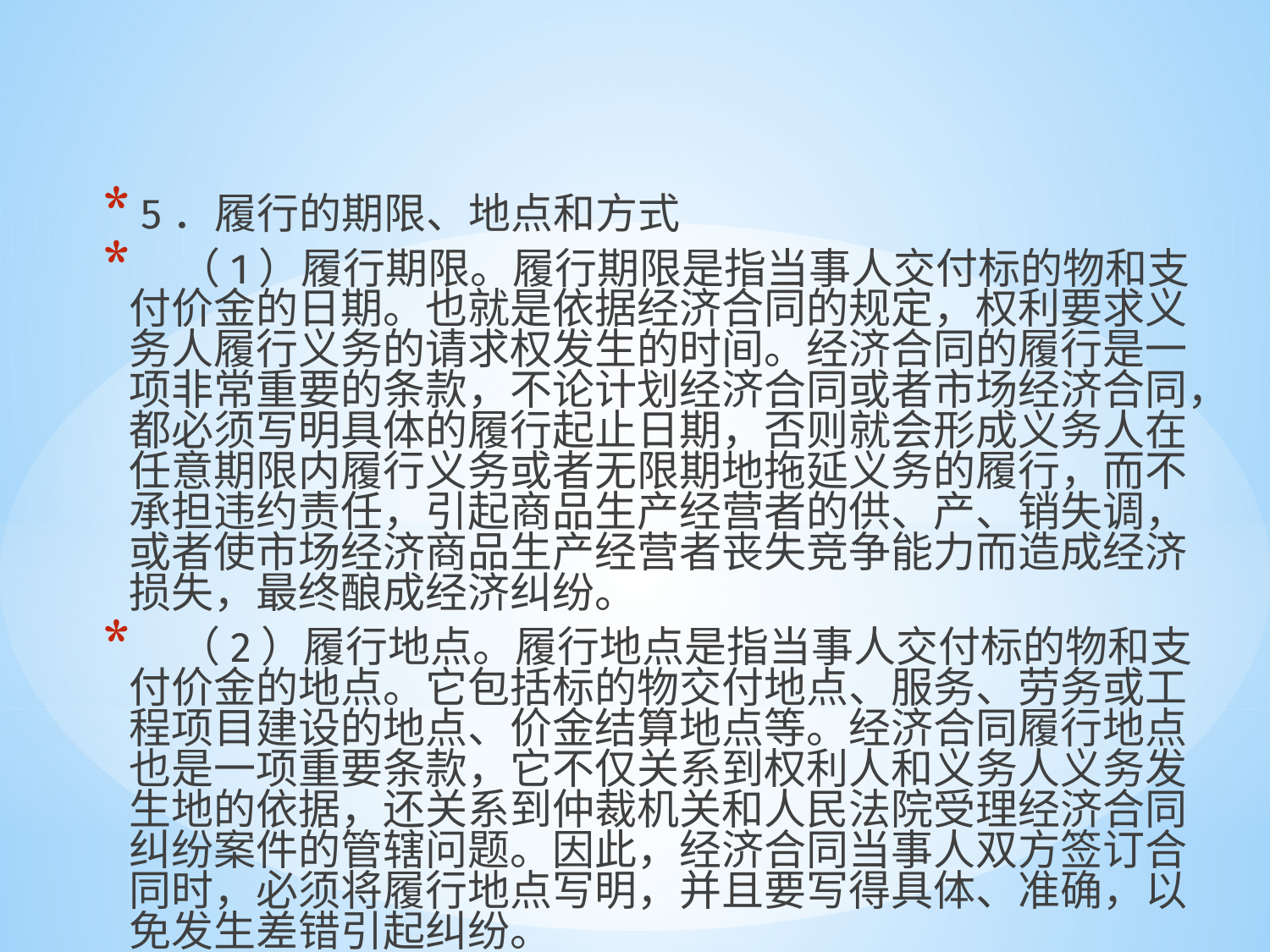

5．履行的期限、地点和方式
    （1）履行期限。履行期限是指当事人交付标的物和支付价金的日期。也就是依据经济合同的规定，权利要求义务人履行义务的请求权发生的时间。经济合同的履行是一项非常重要的条款，不论计划经济合同或者市场经济合同，都必须写明具体的履行起止日期，否则就会形成义务人在任意期限内履行义务或者无限期地拖延义务的履行，而不承担违约责任，引起商品生产经营者的供、产、销失调，或者使市场经济商品生产经营者丧失竞争能力而造成经济损失，最终酿成经济纠纷。
    （2）履行地点。履行地点是指当事人交付标的物和支付价金的地点。它包括标的物交付地点、服务、劳务或工程项目建设的地点、价金结算地点等。经济合同履行地点也是一项重要条款，它不仅关系到权利人和义务人义务发生地的依据，还关系到仲裁机关和人民法院受理经济合同纠纷案件的管辖问题。因此，经济合同当事人双方签订合同时，必须将履行地点写明，并且要写得具体、准确，以免发生差错引起纠纷。
#